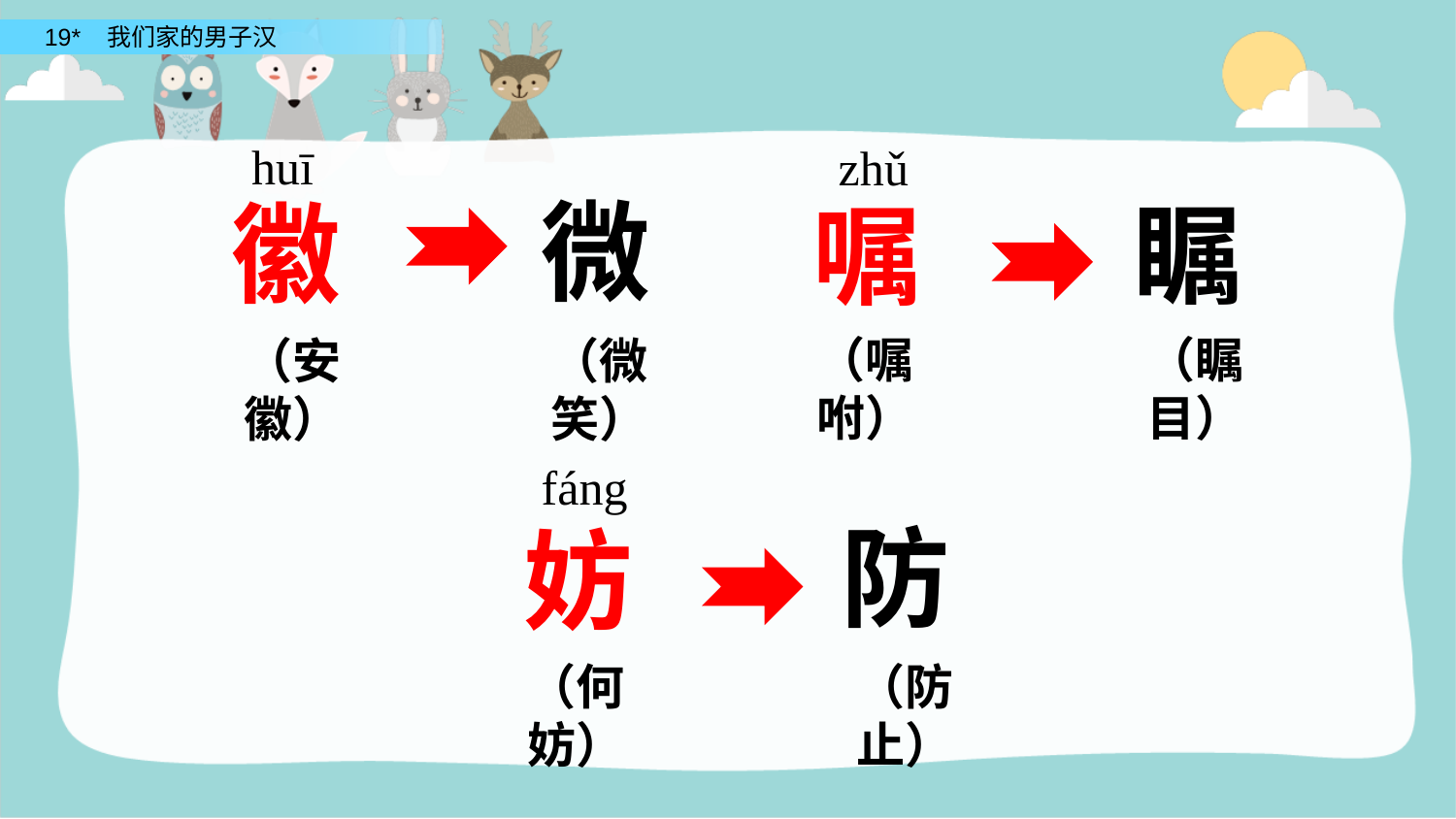

huī
zhǔ
微
瞩
徽
嘱

（嘱咐）
（瞩目）
（安徽）
（微笑）
fáng
防
妨

（何妨）
（防止）